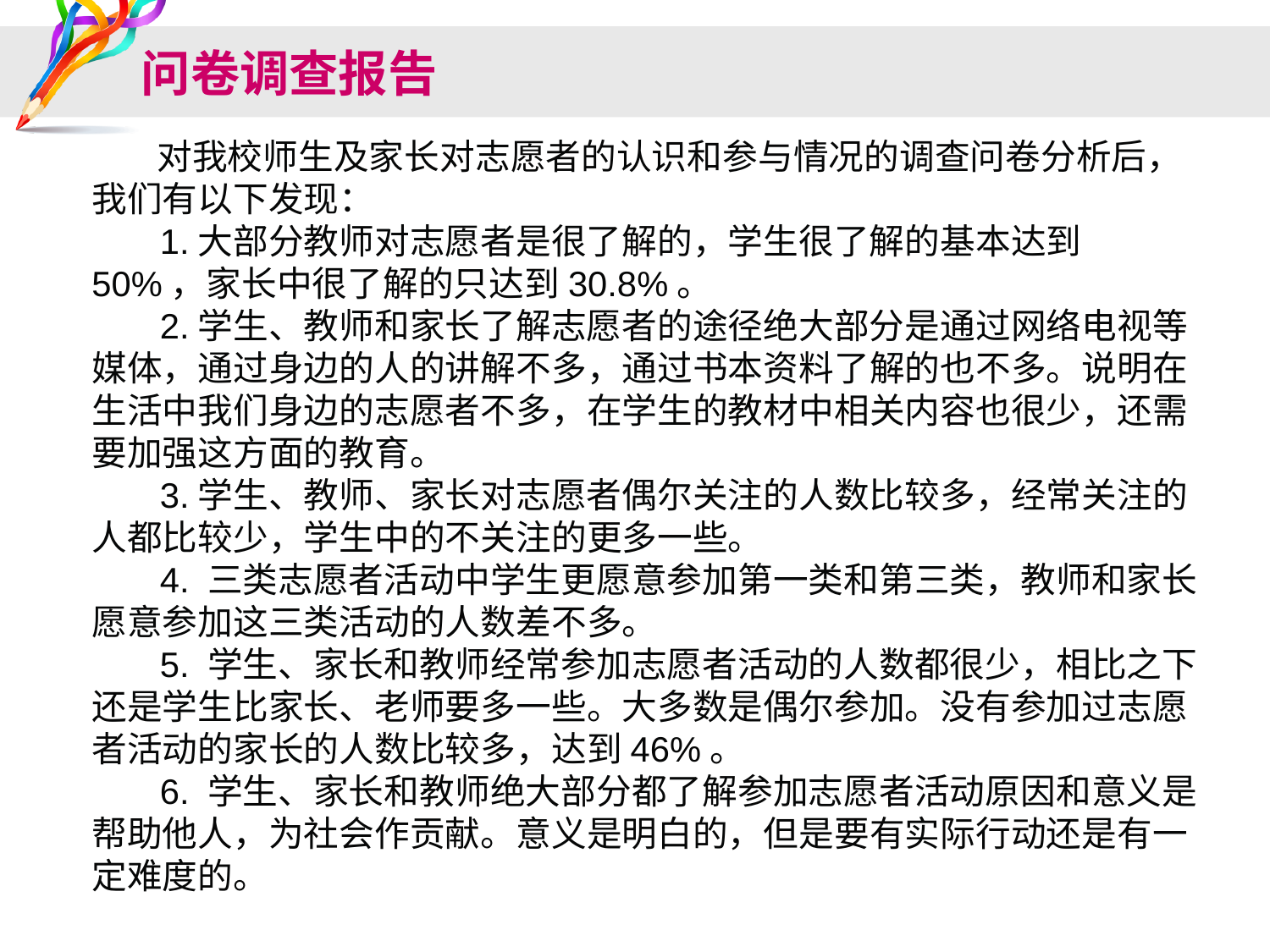

# 问卷调查报告
        对我校师生及家长对志愿者的认识和参与情况的调查问卷分析后，我们有以下发现：
       1.大部分教师对志愿者是很了解的，学生很了解的基本达到50%，家长中很了解的只达到30.8%。
       2.学生、教师和家长了解志愿者的途径绝大部分是通过网络电视等媒体，通过身边的人的讲解不多，通过书本资料了解的也不多。说明在生活中我们身边的志愿者不多，在学生的教材中相关内容也很少，还需要加强这方面的教育。
       3.学生、教师、家长对志愿者偶尔关注的人数比较多，经常关注的人都比较少，学生中的不关注的更多一些。
       4. 三类志愿者活动中学生更愿意参加第一类和第三类，教师和家长愿意参加这三类活动的人数差不多。
       5. 学生、家长和教师经常参加志愿者活动的人数都很少，相比之下还是学生比家长、老师要多一些。大多数是偶尔参加。没有参加过志愿者活动的家长的人数比较多，达到46%。
       6. 学生、家长和教师绝大部分都了解参加志愿者活动原因和意义是帮助他人，为社会作贡献。意义是明白的，但是要有实际行动还是有一定难度的。